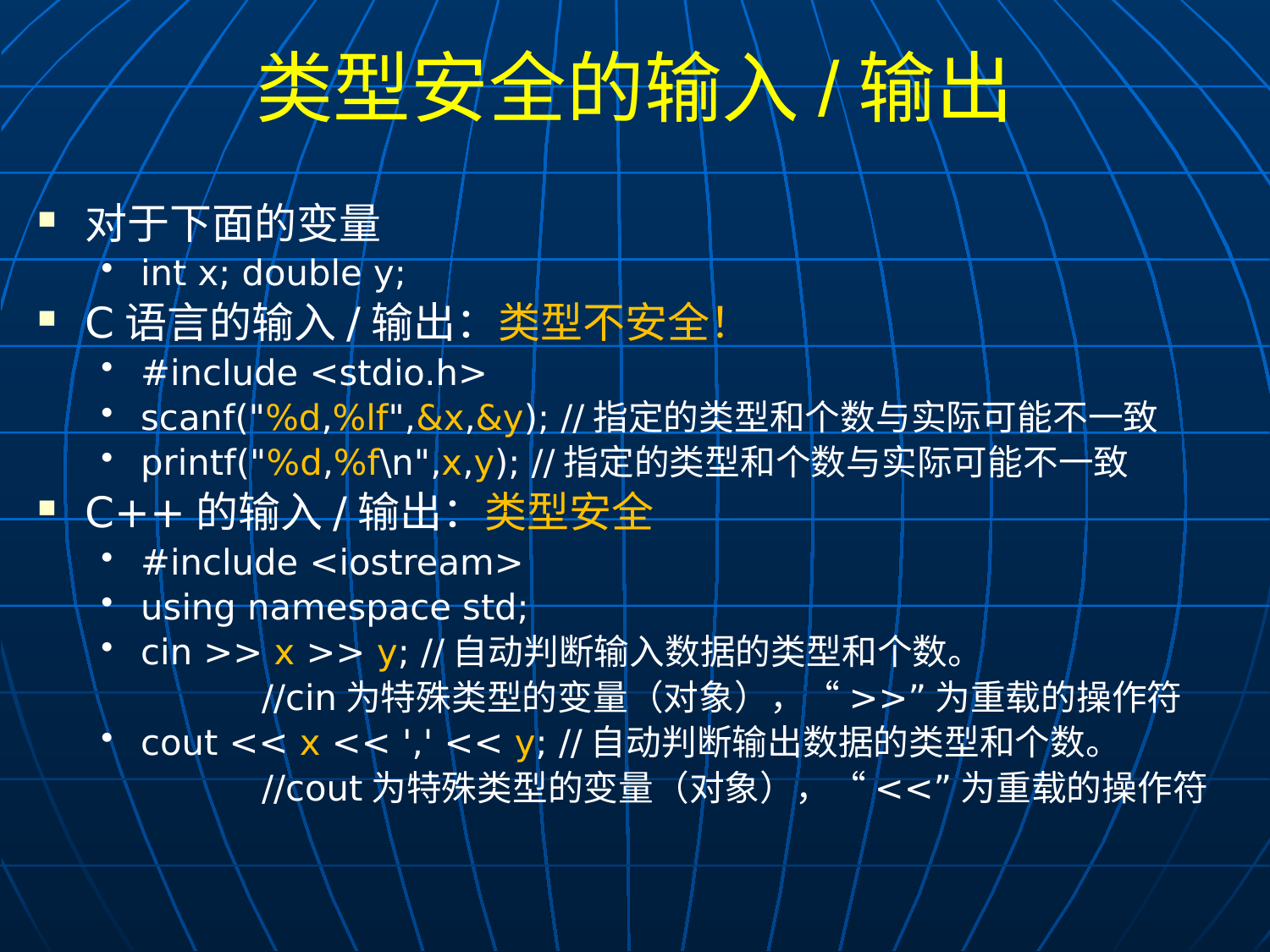

# 类型安全的输入/输出
对于下面的变量
int x; double y;
C语言的输入/输出：类型不安全！
#include <stdio.h>
scanf("%d,%lf",&x,&y); //指定的类型和个数与实际可能不一致
printf("%d,%f\n",x,y); //指定的类型和个数与实际可能不一致
C++的输入/输出：类型安全
#include <iostream>
using namespace std;
cin >> x >> y; //自动判断输入数据的类型和个数。
	   //cin为特殊类型的变量（对象），“>>”为重载的操作符
cout << x << ',' << y; //自动判断输出数据的类型和个数。
	   //cout为特殊类型的变量（对象），“<<”为重载的操作符